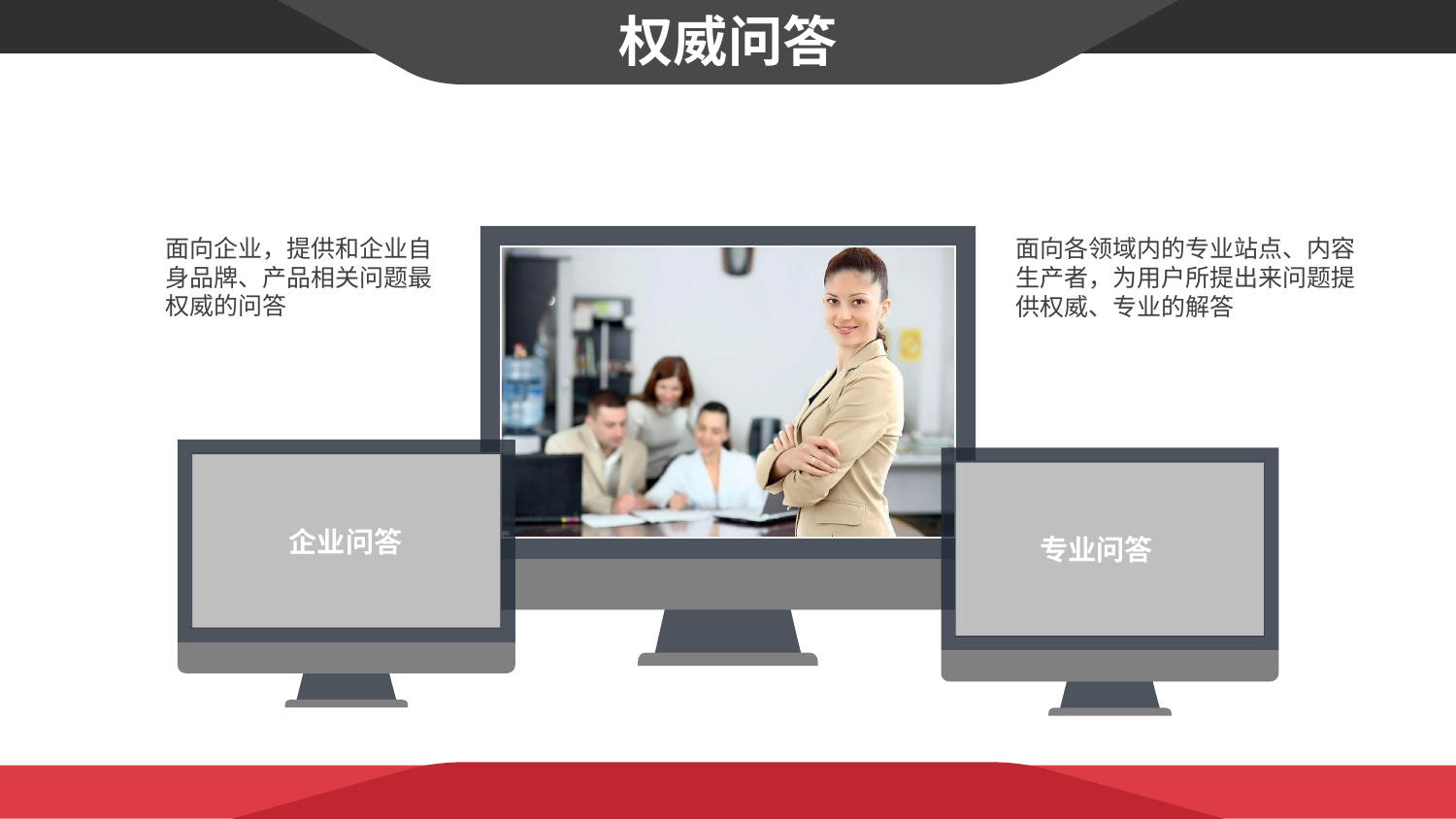

权威问答

面向企业，提供和企业自身品牌、产品相关问题最权威的问答

面向各领域内的专业站点、内容生产者，为用户所提出来问题提供权威、专业的解答

企业问答
专业问答